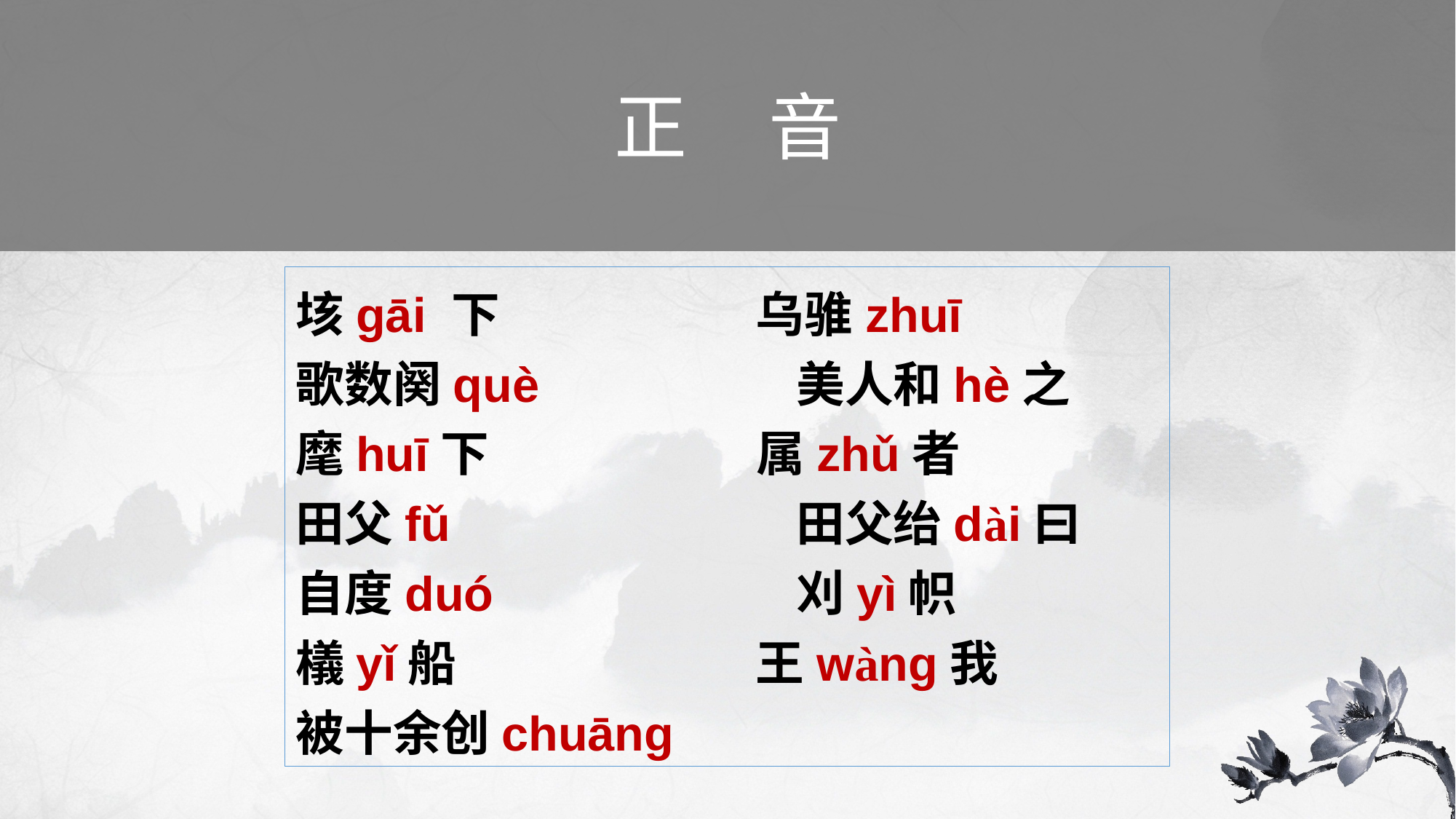

# 正     音
垓gāi 下		            乌骓zhuī
歌数阕què	            美人和hè之
麾huī下		            属zhǔ者
田父fǔ		            田父绐dài曰
自度duó		            刈yì帜
檥yǐ船 		            王wàng我
被十余创chuāng